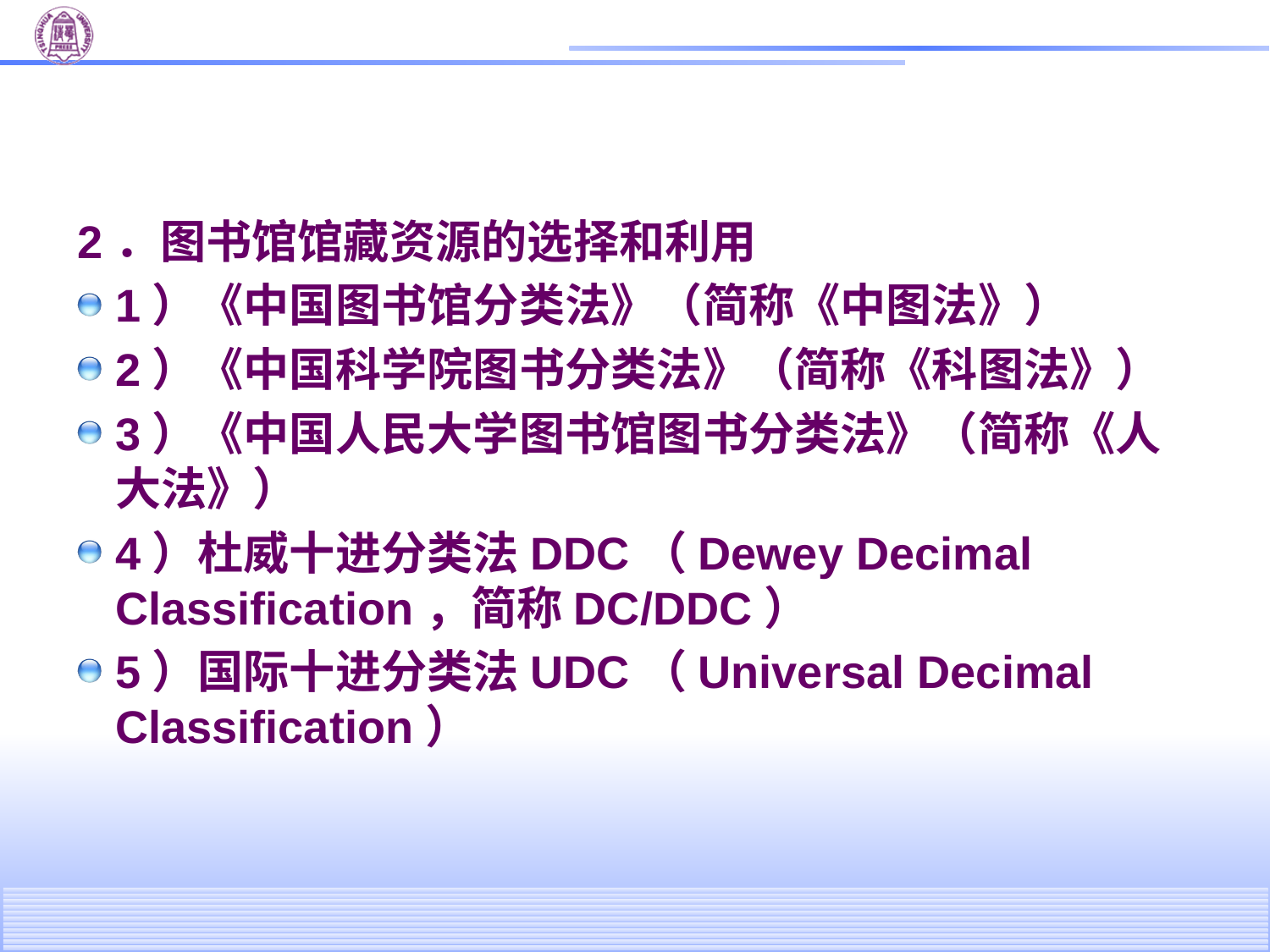

#
2．图书馆馆藏资源的选择和利用
1）《中国图书馆分类法》（简称《中图法》）
2）《中国科学院图书分类法》（简称《科图法》）
3）《中国人民大学图书馆图书分类法》（简称《人大法》）
4）杜威十进分类法DDC（Dewey Decimal Classification，简称DC/DDC）
5）国际十进分类法UDC（Universal Decimal Classification）